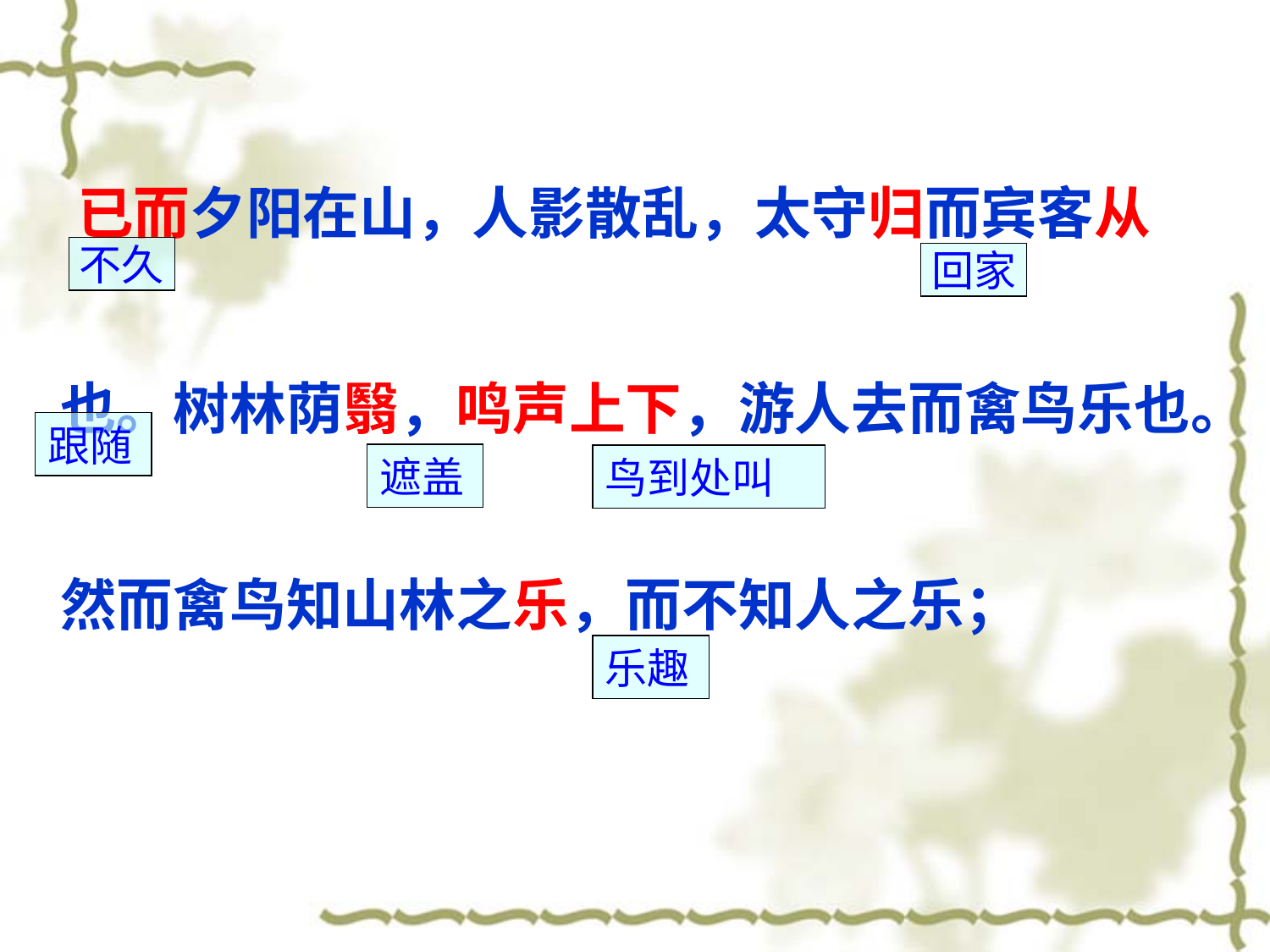

已而夕阳在山，人影散乱，太守归而宾客从也。树林荫翳，鸣声上下，游人去而禽鸟乐也。然而禽鸟知山林之乐，而不知人之乐；
不久
回家
跟随
遮盖
鸟到处叫
乐趣